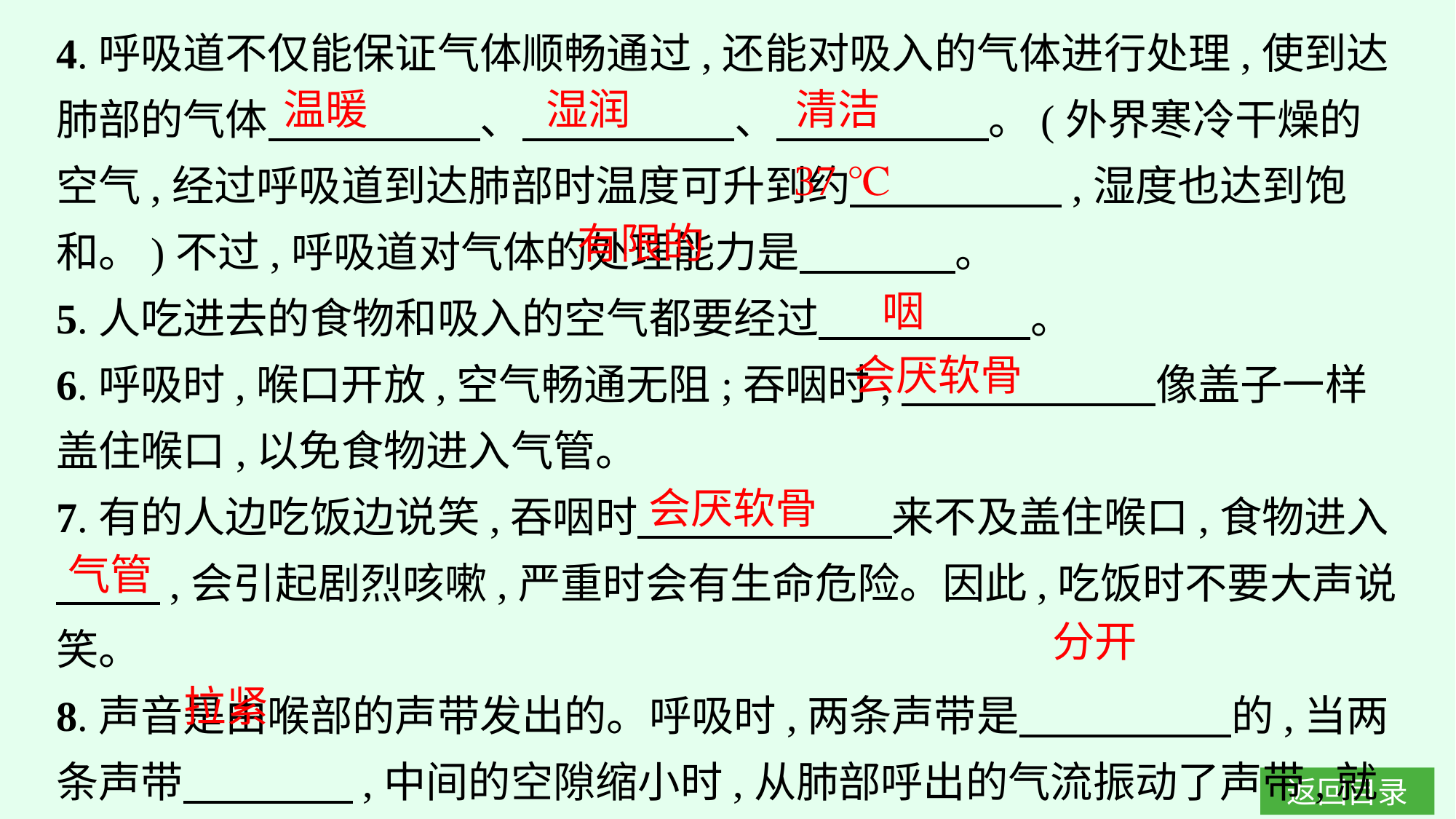

4.呼吸道不仅能保证气体顺畅通过,还能对吸入的气体进行处理,使到达肺部的气体　　　　　、　　　　　、　　　　　。(外界寒冷干燥的空气,经过呼吸道到达肺部时温度可升到约　　　　　,湿度也达到饱和。)不过,呼吸道对气体的处理能力是　　   　。
5.人吃进去的食物和吸入的空气都要经过　　　　　。
6.呼吸时,喉口开放,空气畅通无阻;吞咽时,　　　　　　像盖子一样盖住喉口,以免食物进入气管。
7.有的人边吃饭边说笑,吞咽时　　　　　　来不及盖住喉口,食物进入
　  　,会引起剧烈咳嗽,严重时会有生命危险。因此,吃饭时不要大声说笑。
8.声音是由喉部的声带发出的。呼吸时,两条声带是　　　　　的,当两条声带　　　　,中间的空隙缩小时,从肺部呼出的气流振动了声带,就发出了声音。
温暖
湿润
清洁
37 ℃
有限的
咽
会厌软骨
会厌软骨
气管
分开
拉紧